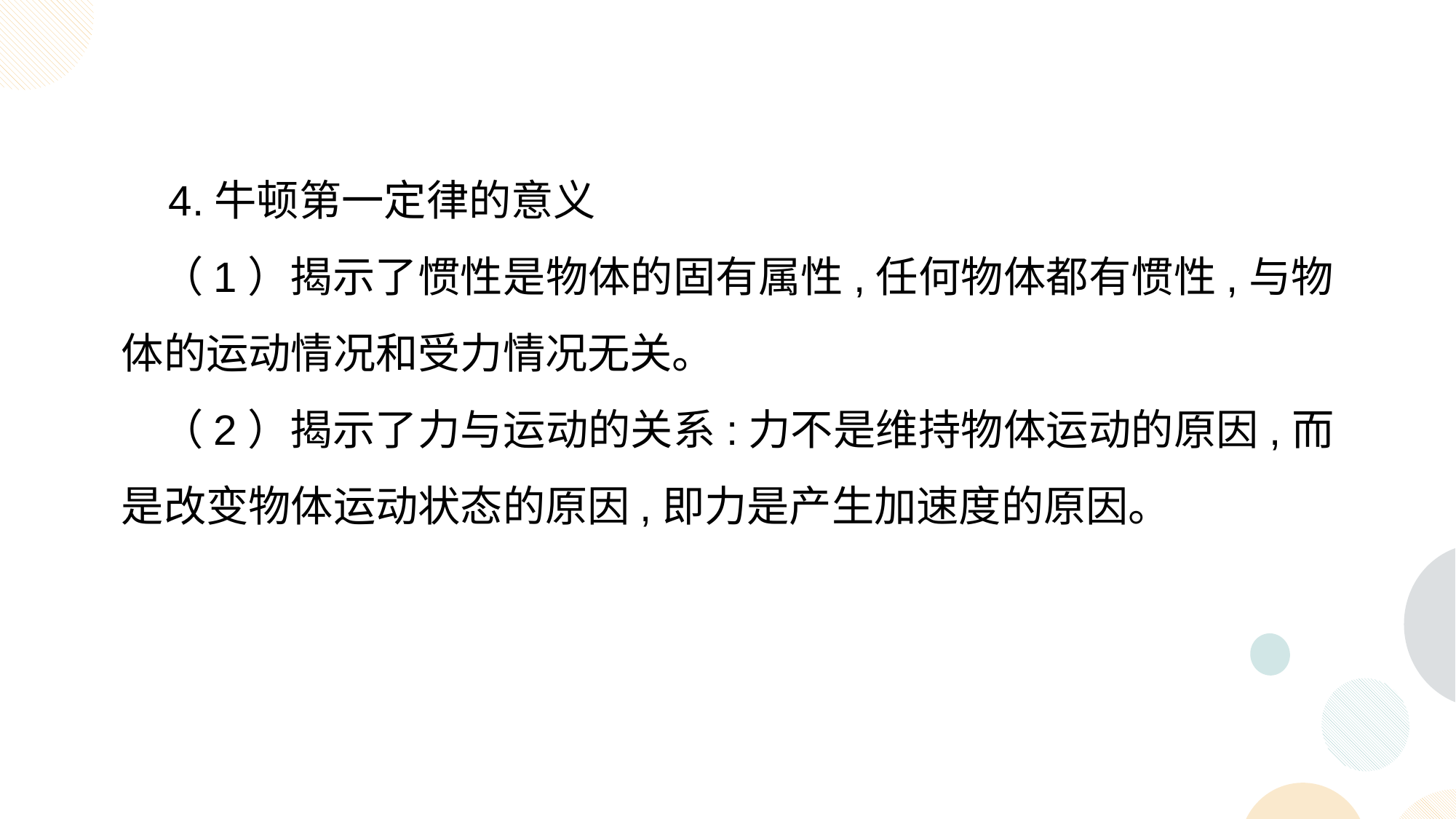

4.牛顿第一定律的意义
   （1）揭示了惯性是物体的固有属性,任何物体都有惯性,与物体的运动情况和受力情况无关。
   （2）揭示了力与运动的关系:力不是维持物体运动的原因,而是改变物体运动状态的原因,即力是产生加速度的原因。